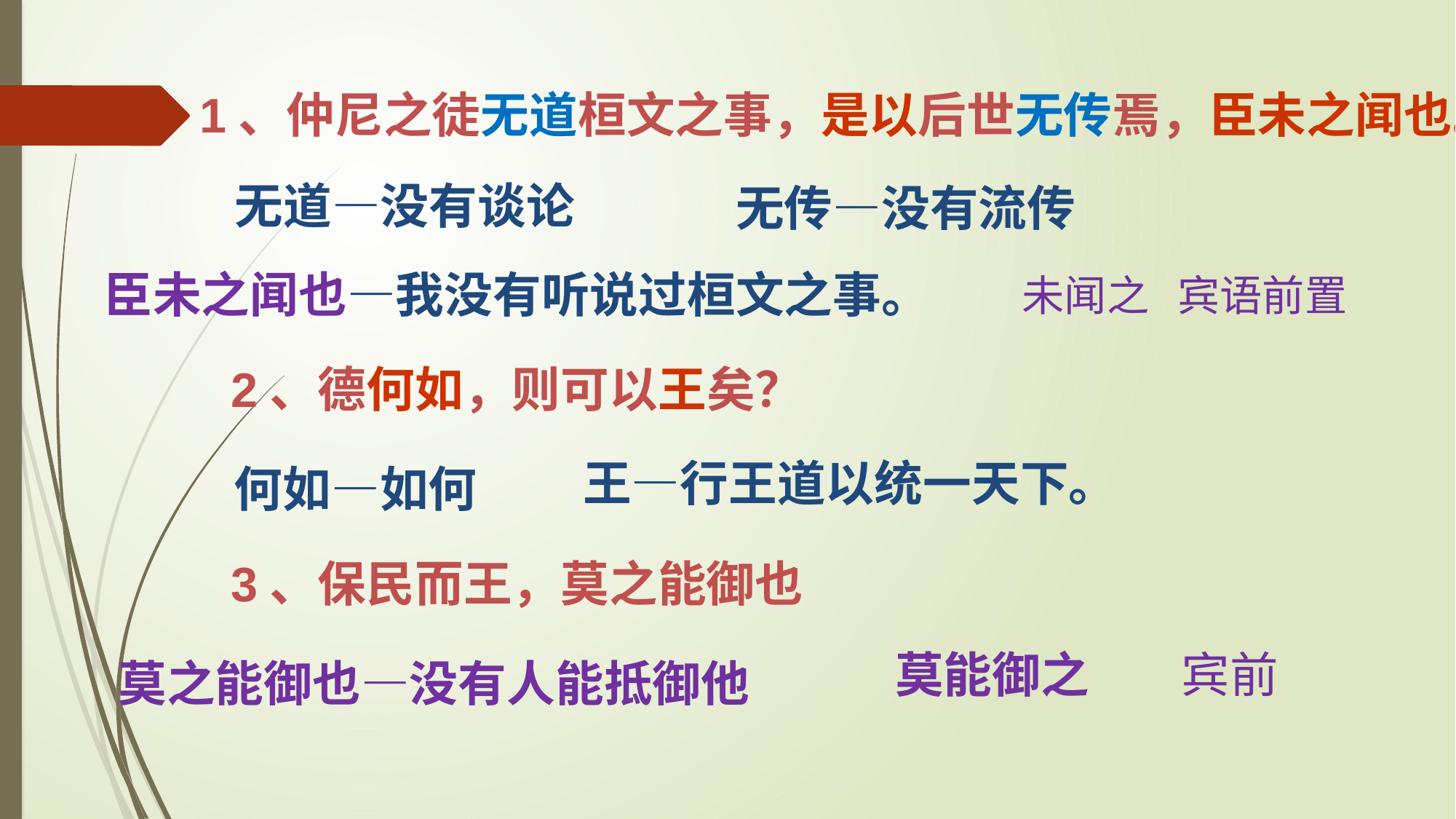

1、仲尼之徒无道桓文之事，是以后世无传焉，臣未之闻也。
无道—没有谈论
无传—没有流传
臣未之闻也—我没有听说过桓文之事。
未闻之   宾语前置
2、德何如，则可以王矣？
王—行王道以统一天下。
何如—如何
3、保民而王，莫之能御也
宾前
莫能御之
莫之能御也—没有人能抵御他